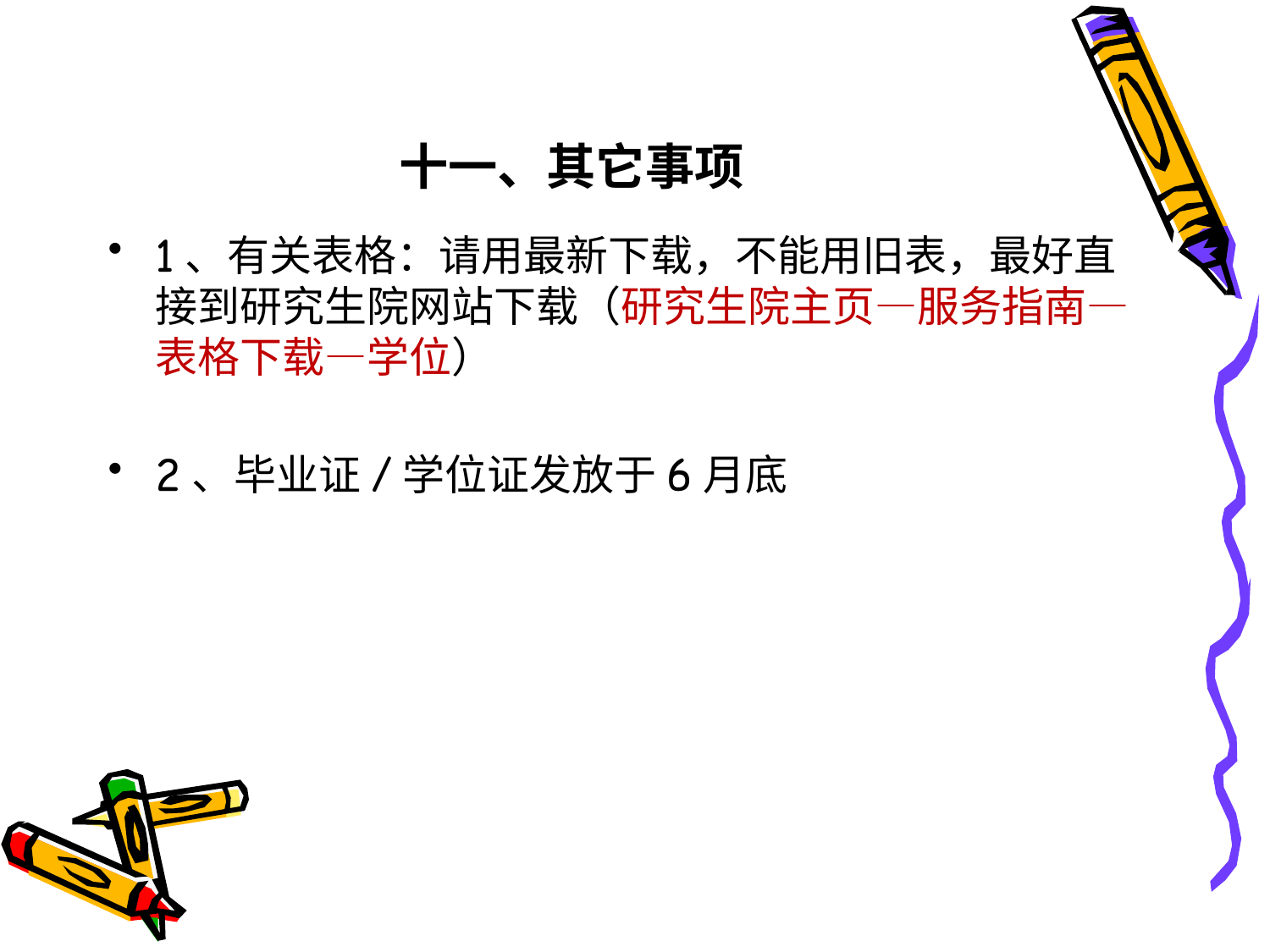

# 十一、其它事项
1、有关表格：请用最新下载，不能用旧表，最好直接到研究生院网站下载（研究生院主页—服务指南—表格下载—学位）

2、毕业证/学位证发放于6月底